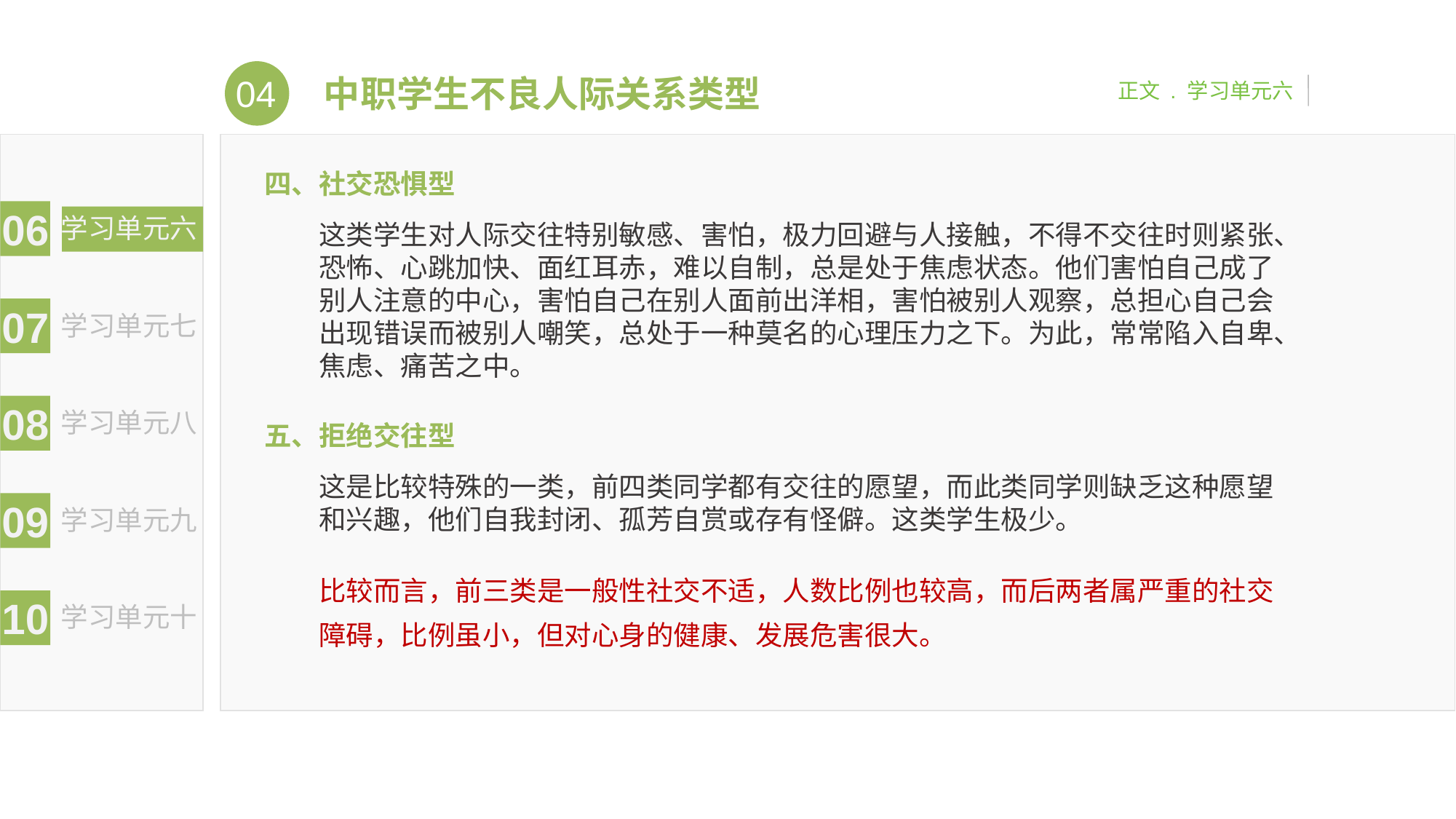

04
正文 . 学习单元六
中职学生不良人际关系类型

06

学习单元六

07

学习单元七
08

学习单元八
09

学习单元九
10

学习单元十

四、社交恐惧型
这类学生对人际交往特别敏感、害怕，极力回避与人接触，不得不交往时则紧张、恐怖、心跳加快、面红耳赤，难以自制，总是处于焦虑状态。他们害怕自己成了别人注意的中心，害怕自己在别人面前出洋相，害怕被别人观察，总担心自己会出现错误而被别人嘲笑，总处于一种莫名的心理压力之下。为此，常常陷入自卑、焦虑、痛苦之中。
五、拒绝交往型
这是比较特殊的一类，前四类同学都有交往的愿望，而此类同学则缺乏这种愿望和兴趣，他们自我封闭、孤芳自赏或存有怪僻。这类学生极少。
比较而言，前三类是一般性社交不适，人数比例也较高，而后两者属严重的社交障碍，比例虽小，但对心身的健康、发展危害很大。